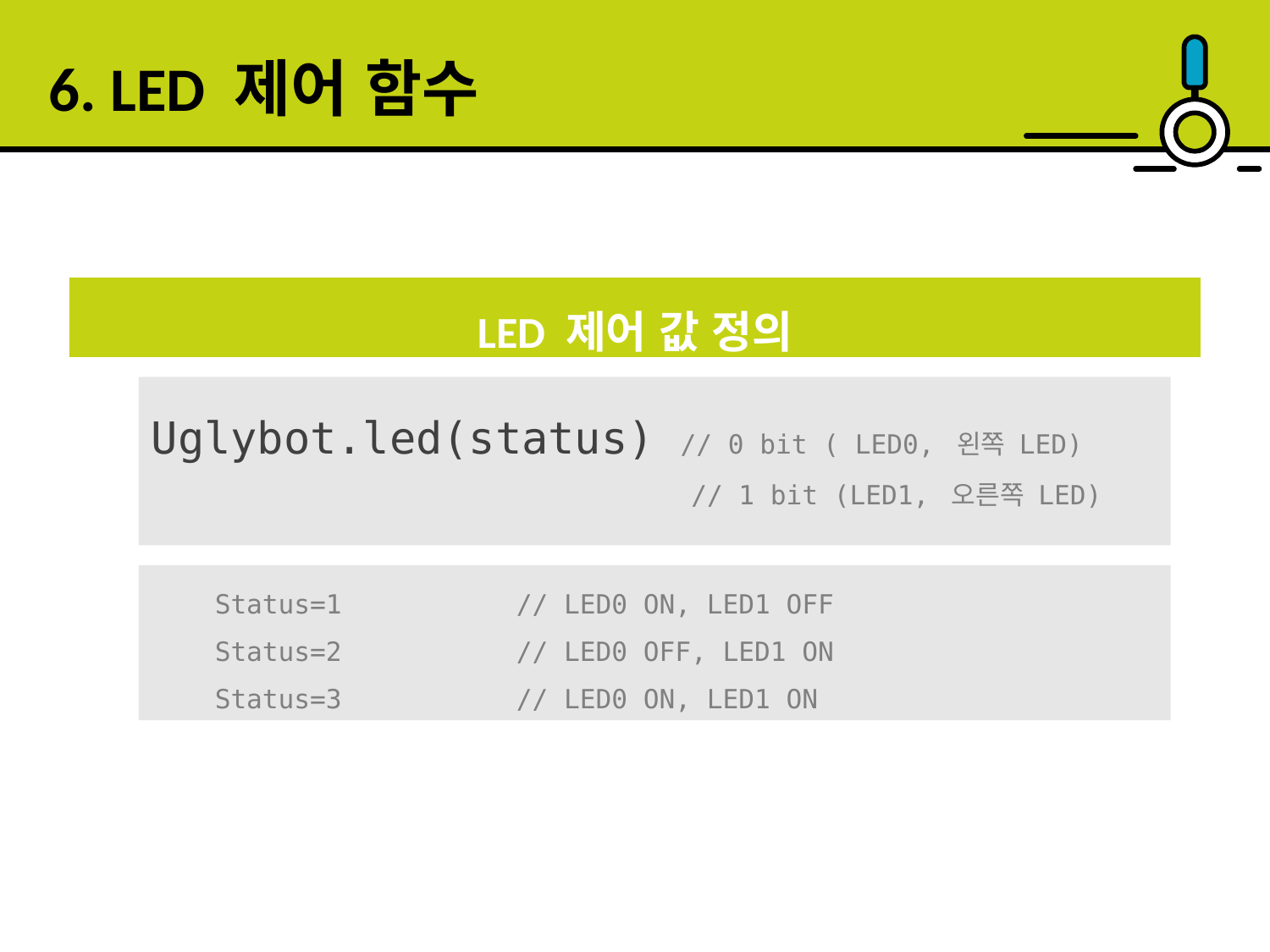

6. LED 제어 함수
LED 제어 값 정의
Uglybot.led(status) // 0 bit ( LED0, 왼쪽 LED)
                                  // 1 bit (LED1, 오른쪽 LED)
    Status=1           // LED0 ON, LED1 OFF
    Status=2           // LED0 OFF, LED1 ON
    Status=3           // LED0 ON, LED1 ON